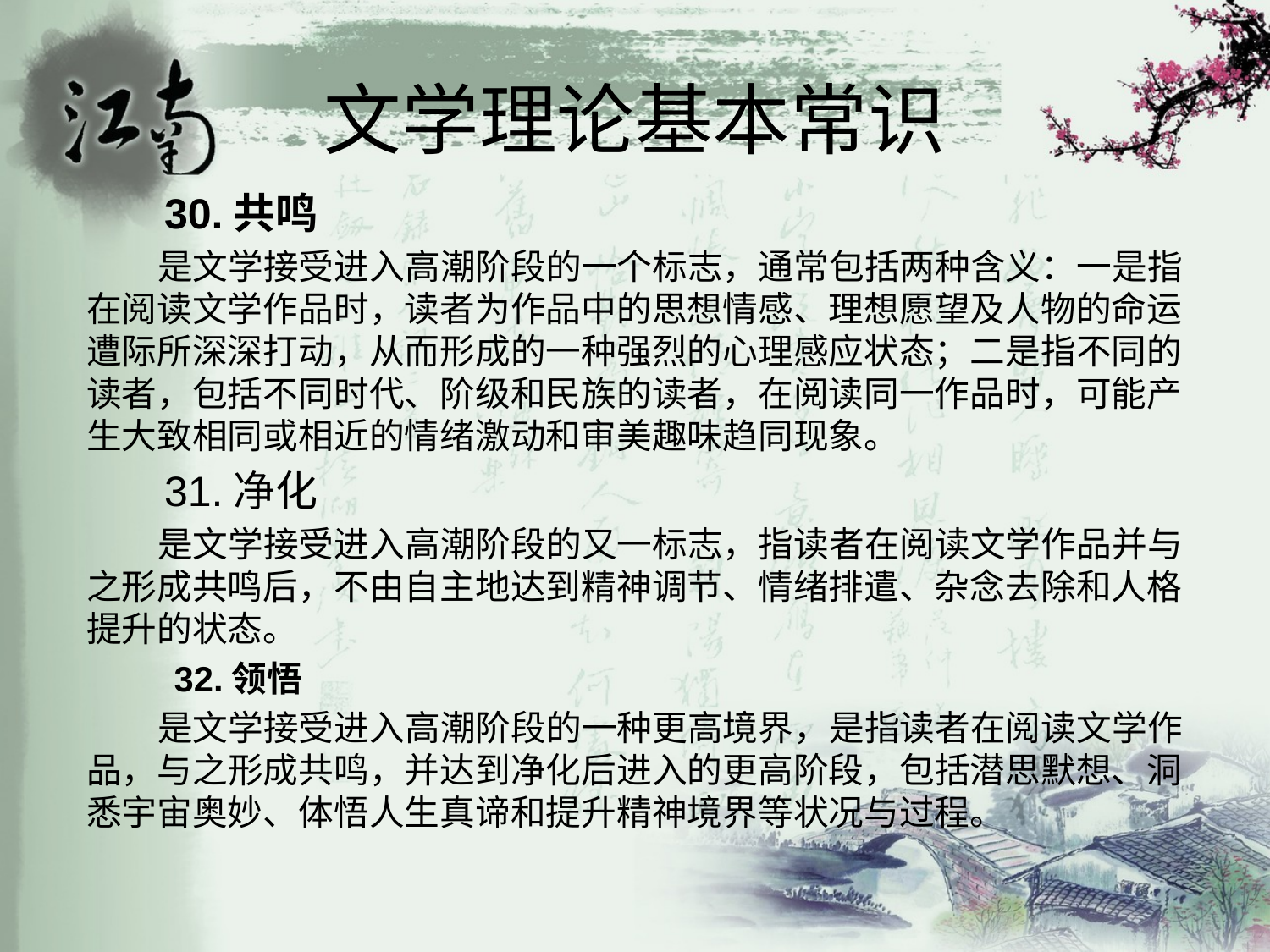

# 文学理论基本常识
        30.共鸣
        是文学接受进入高潮阶段的一个标志，通常包括两种含义：一是指在阅读文学作品时，读者为作品中的思想情感、理想愿望及人物的命运遭际所深深打动，从而形成的一种强烈的心理感应状态；二是指不同的读者，包括不同时代、阶级和民族的读者，在阅读同一作品时，可能产生大致相同或相近的情绪激动和审美趣味趋同现象。
        31.净化
        是文学接受进入高潮阶段的又一标志，指读者在阅读文学作品并与之形成共鸣后，不由自主地达到精神调节、情绪排遣、杂念去除和人格提升的状态。
         32.领悟
        是文学接受进入高潮阶段的一种更高境界，是指读者在阅读文学作品，与之形成共鸣，并达到净化后进入的更高阶段，包括潜思默想、洞悉宇宙奥妙、体悟人生真谛和提升精神境界等状况与过程。